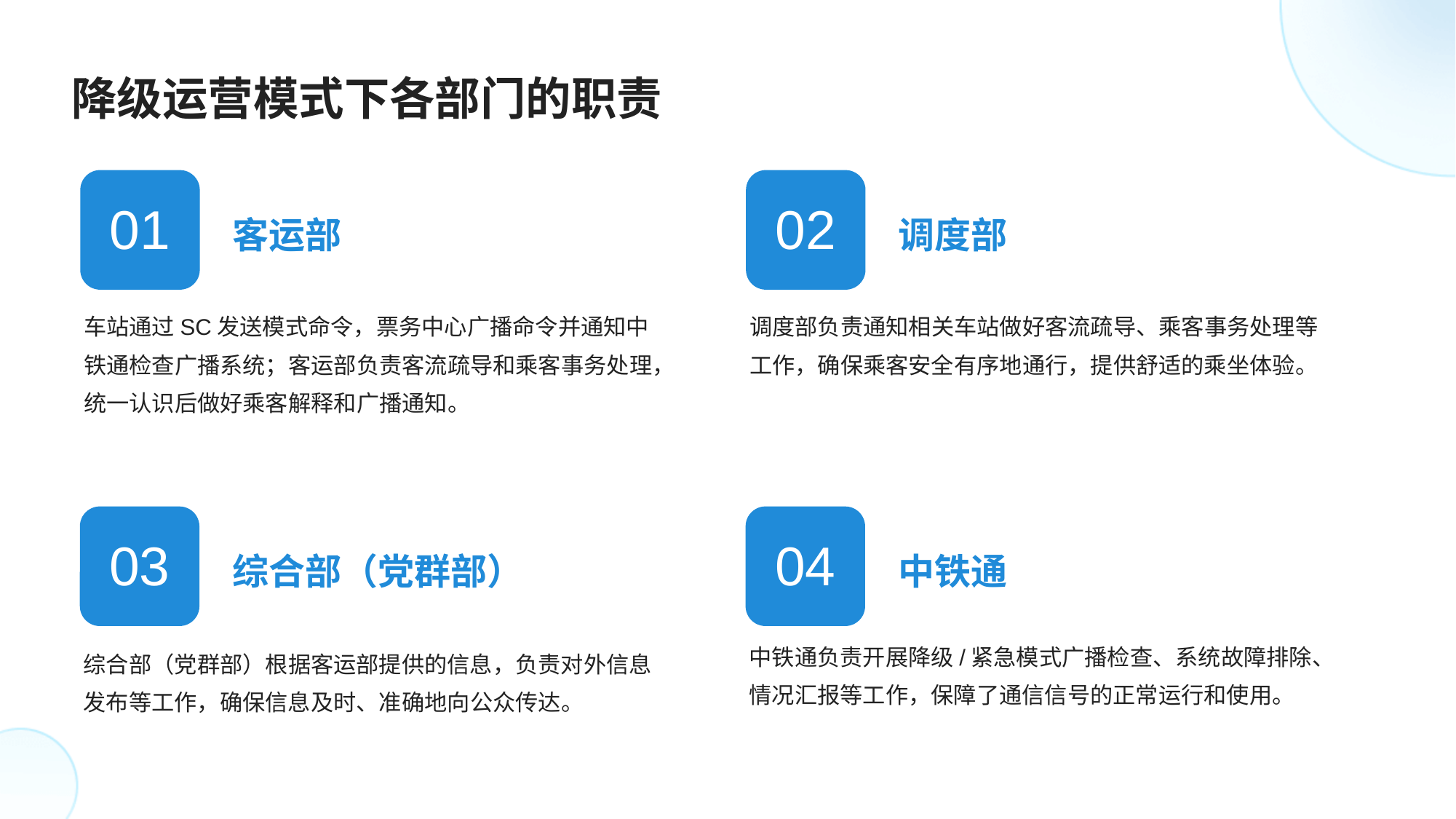

降级运营模式下各部门的职责

客运部

调度部
01
02
车站通过SC发送模式命令，票务中心广播命令并通知中铁通检查广播系统；客运部负责客流疏导和乘客事务处理，统一认识后做好乘客解释和广播通知。
调度部负责通知相关车站做好客流疏导、乘客事务处理等工作，确保乘客安全有序地通行，提供舒适的乘坐体验。

综合部（党群部）

中铁通
03
04
中铁通负责开展降级/紧急模式广播检查、系统故障排除、情况汇报等工作，保障了通信信号的正常运行和使用。
综合部（党群部）根据客运部提供的信息，负责对外信息发布等工作，确保信息及时、准确地向公众传达。